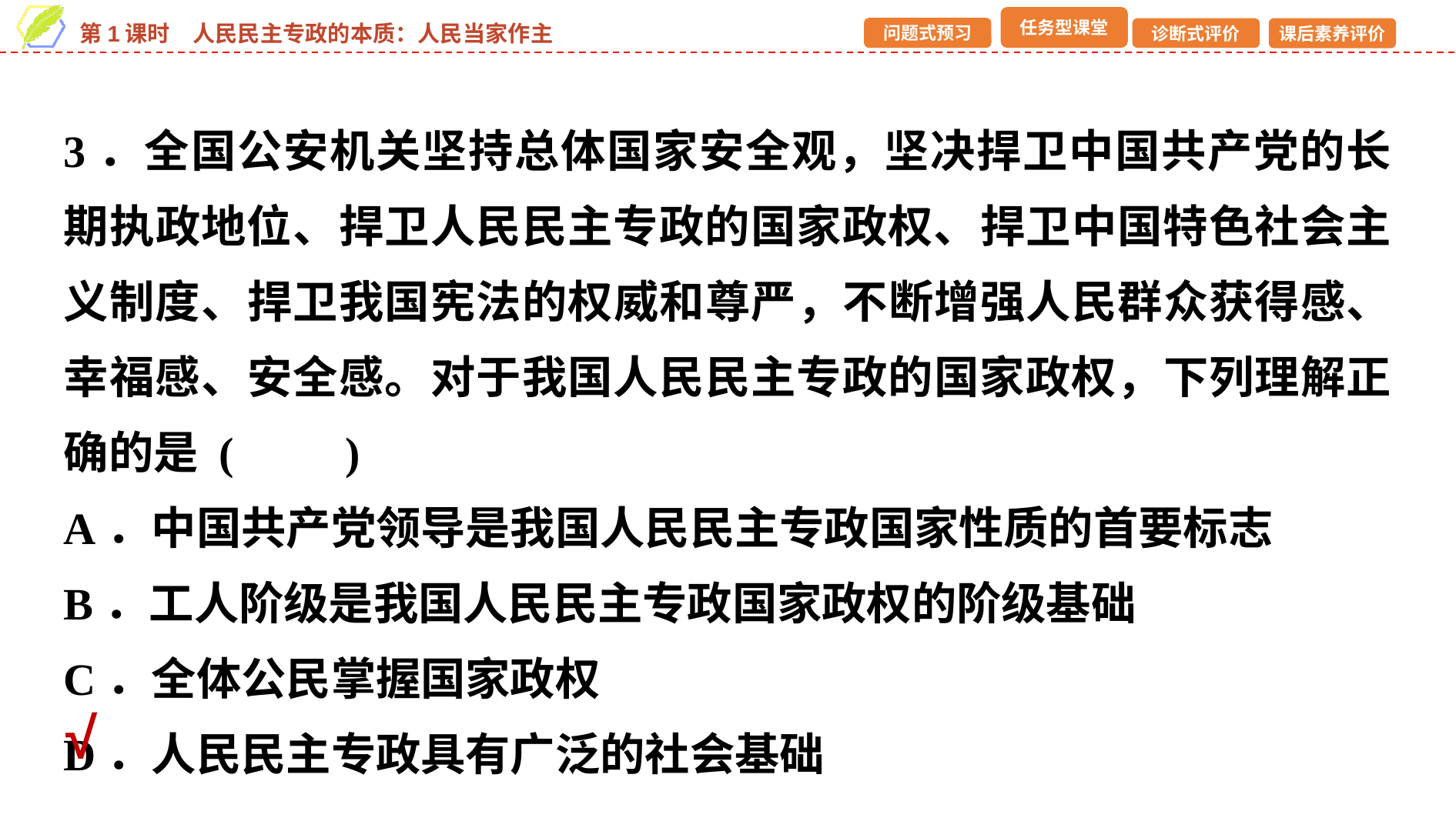

3．全国公安机关坚持总体国家安全观，坚决捍卫中国共产党的长期执政地位、捍卫人民民主专政的国家政权、捍卫中国特色社会主义制度、捍卫我国宪法的权威和尊严，不断增强人民群众获得感、幸福感、安全感。对于我国人民民主专政的国家政权，下列理解正确的是 (　　)
A．中国共产党领导是我国人民民主专政国家性质的首要标志
B．工人阶级是我国人民民主专政国家政权的阶级基础
C．全体公民掌握国家政权
D．人民民主专政具有广泛的社会基础
√